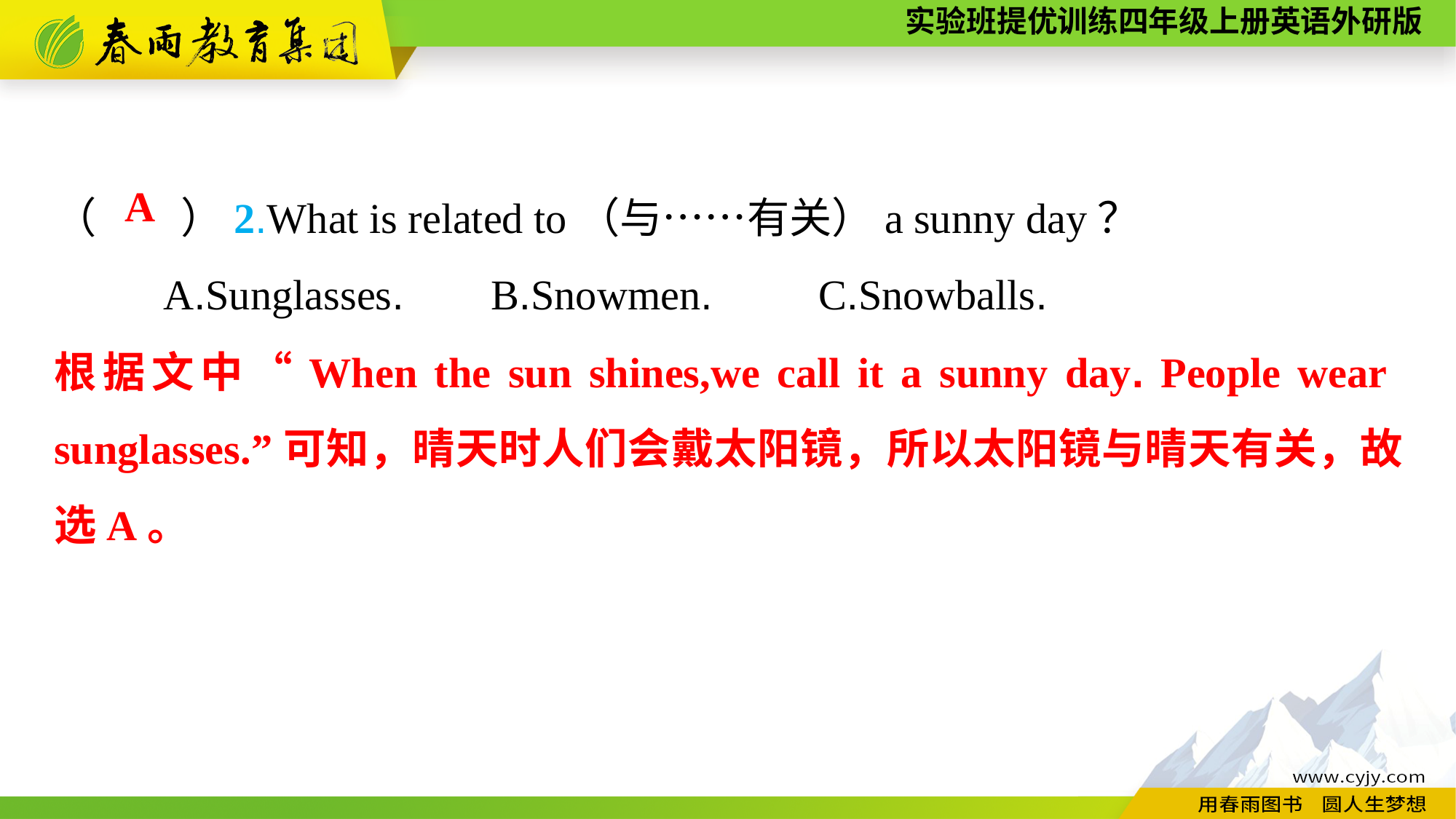

（　　）2.What is related to（与……有关）a sunny day？
	A.Sunglasses.	B.Snowmen.	C.Snowballs.
A
根据文中“When the sun shines,we call it a sunny day. People wear  sunglasses.”可知，晴天时人们会戴太阳镜，所以太阳镜与晴天有关，故选A。